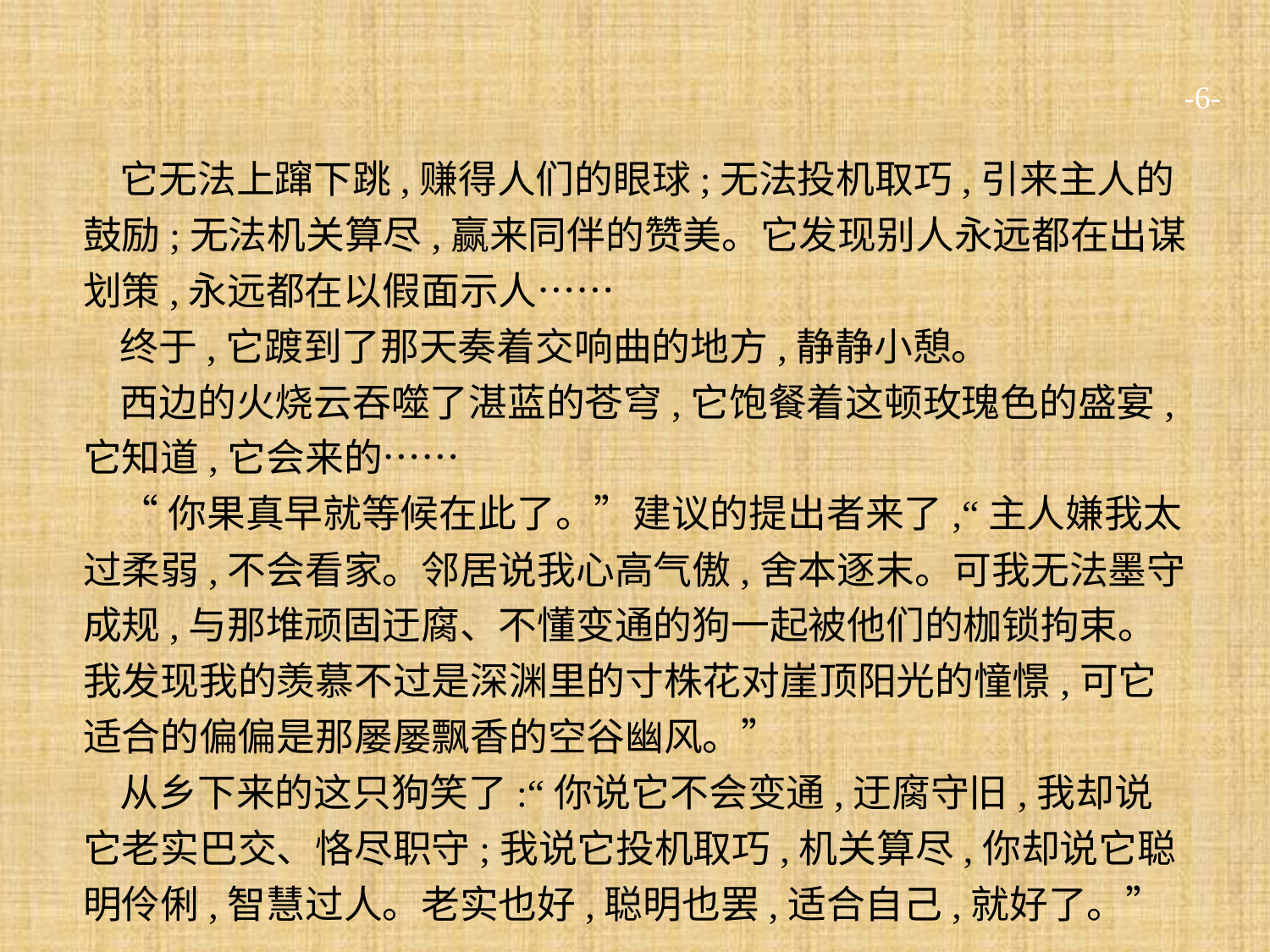

-6-
它无法上蹿下跳,赚得人们的眼球;无法投机取巧,引来主人的鼓励;无法机关算尽,赢来同伴的赞美。它发现别人永远都在出谋划策,永远都在以假面示人……
终于,它踱到了那天奏着交响曲的地方,静静小憩。
西边的火烧云吞噬了湛蓝的苍穹,它饱餐着这顿玫瑰色的盛宴,它知道,它会来的……
“你果真早就等候在此了。”建议的提出者来了,“主人嫌我太过柔弱,不会看家。邻居说我心高气傲,舍本逐末。可我无法墨守成规,与那堆顽固迂腐、不懂变通的狗一起被他们的枷锁拘束。我发现我的羡慕不过是深渊里的寸株花对崖顶阳光的憧憬,可它适合的偏偏是那屡屡飘香的空谷幽风。”
从乡下来的这只狗笑了:“你说它不会变通,迂腐守旧,我却说它老实巴交、恪尽职守;我说它投机取巧,机关算尽,你却说它聪明伶俐,智慧过人。老实也好,聪明也罢,适合自己,就好了。”